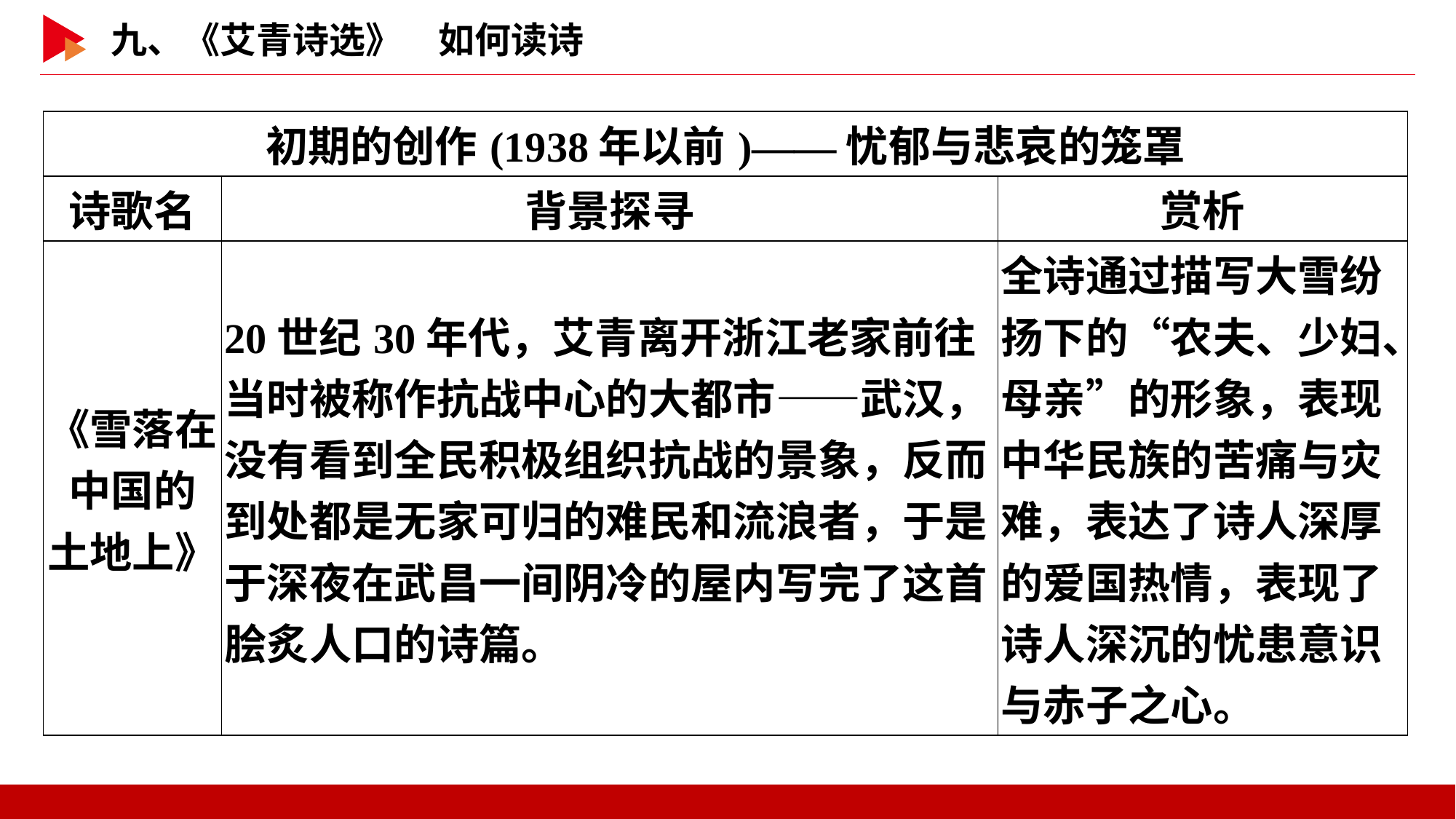

| 初期的创作(1938年以前)——忧郁与悲哀的笼罩 |  |  |
| --- | --- | --- |
| 诗歌名 | 背景探寻 | 赏析 |
| 《雪落在 中国的 土地上》 | 20世纪30年代，艾青离开浙江老家前往当时被称作抗战中心的大都市——武汉，没有看到全民积极组织抗战的景象，反而到处都是无家可归的难民和流浪者，于是于深夜在武昌一间阴冷的屋内写完了这首脍炙人口的诗篇。 | 全诗通过描写大雪纷扬下的“农夫、少妇、母亲”的形象，表现中华民族的苦痛与灾难，表达了诗人深厚的爱国热情，表现了诗人深沉的忧患意识与赤子之心。 |